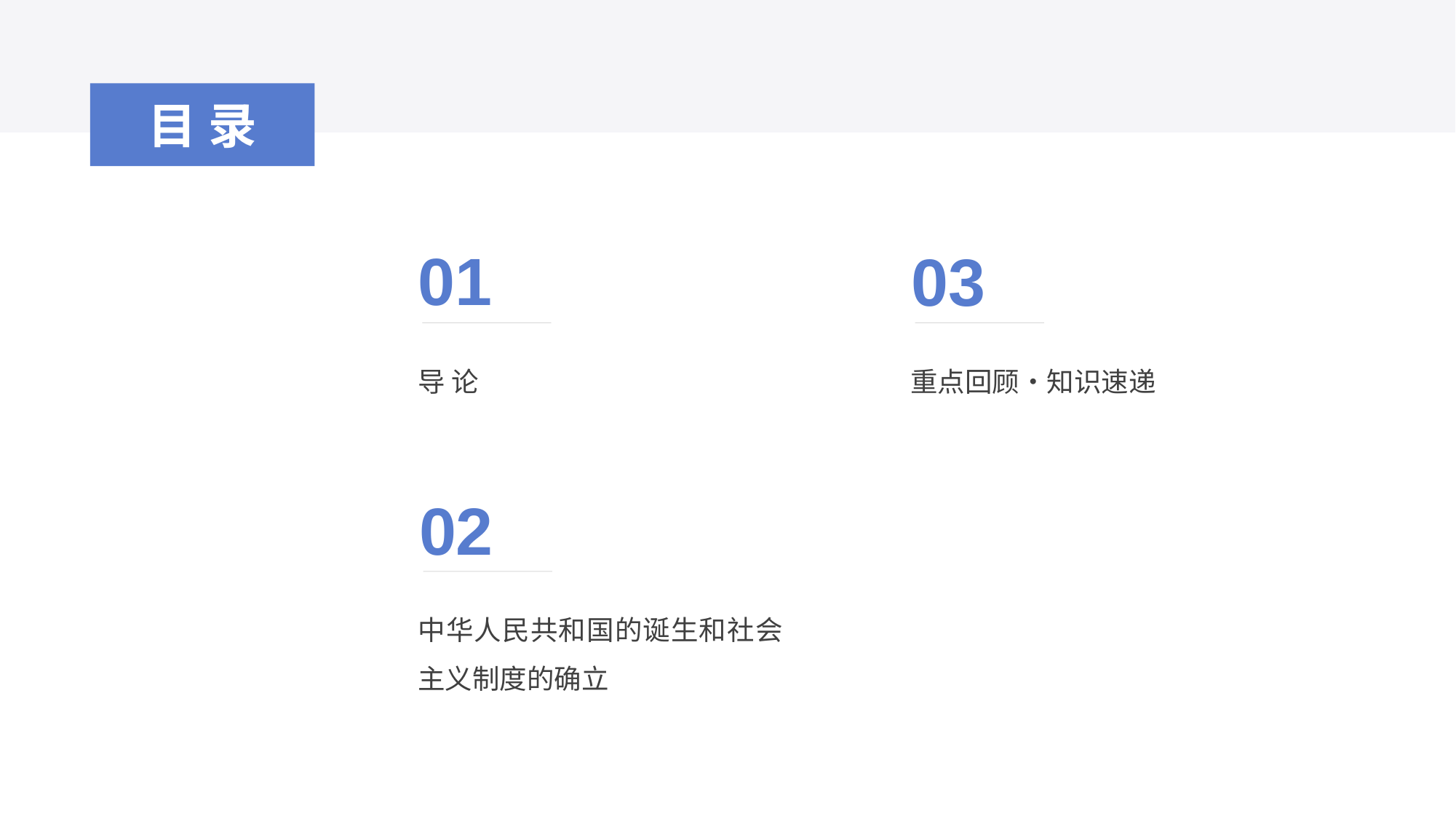

目录
01
03
导 论
重点回顾‧知识速递
02
中华人民共和国的诞生和社会主义制度的确立